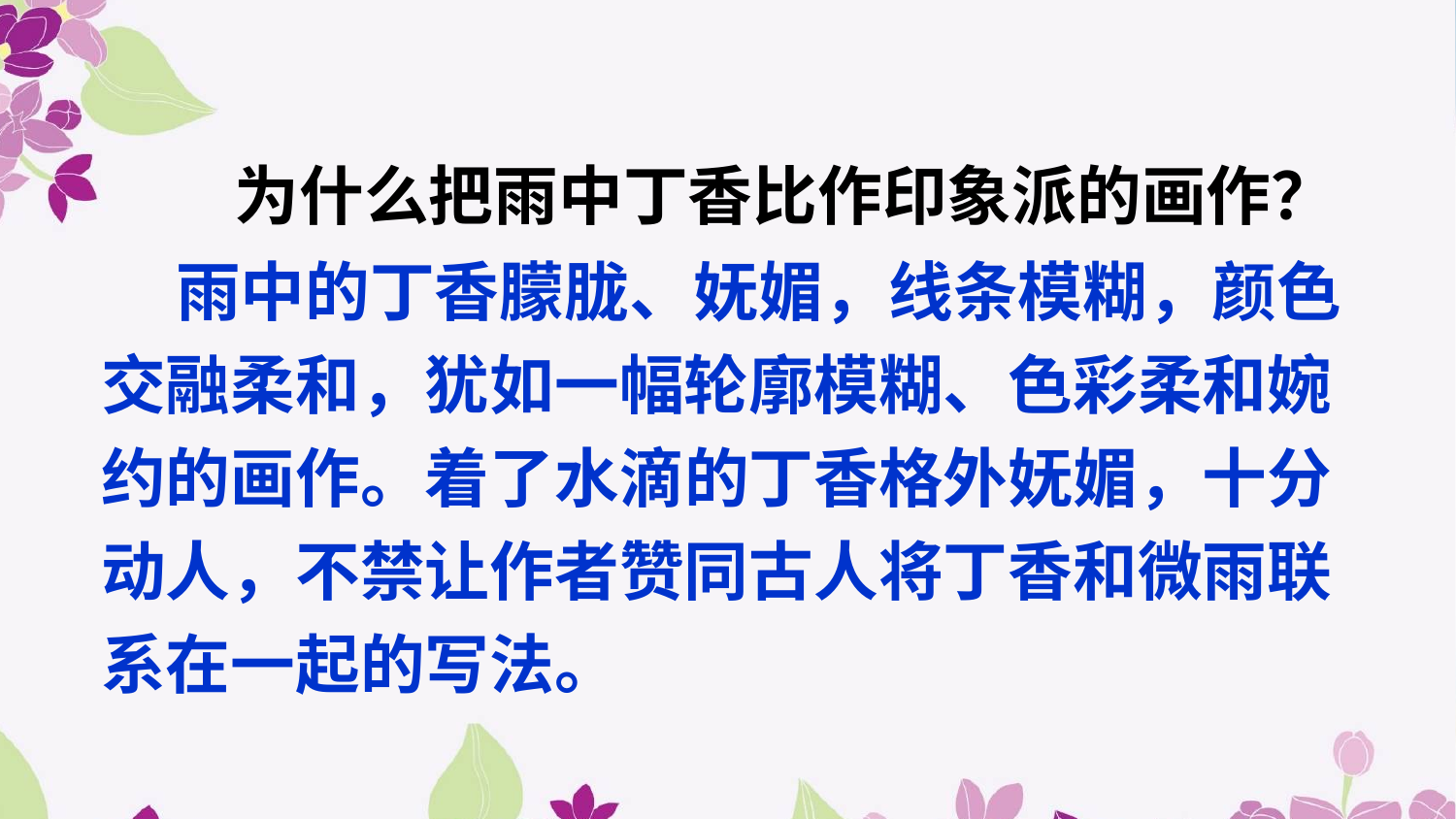

为什么把雨中丁香比作印象派的画作？
    雨中的丁香朦胧、妩媚，线条模糊，颜色交融柔和，犹如一幅轮廓模糊、色彩柔和婉约的画作。着了水滴的丁香格外妩媚，十分动人，不禁让作者赞同古人将丁香和微雨联系在一起的写法。